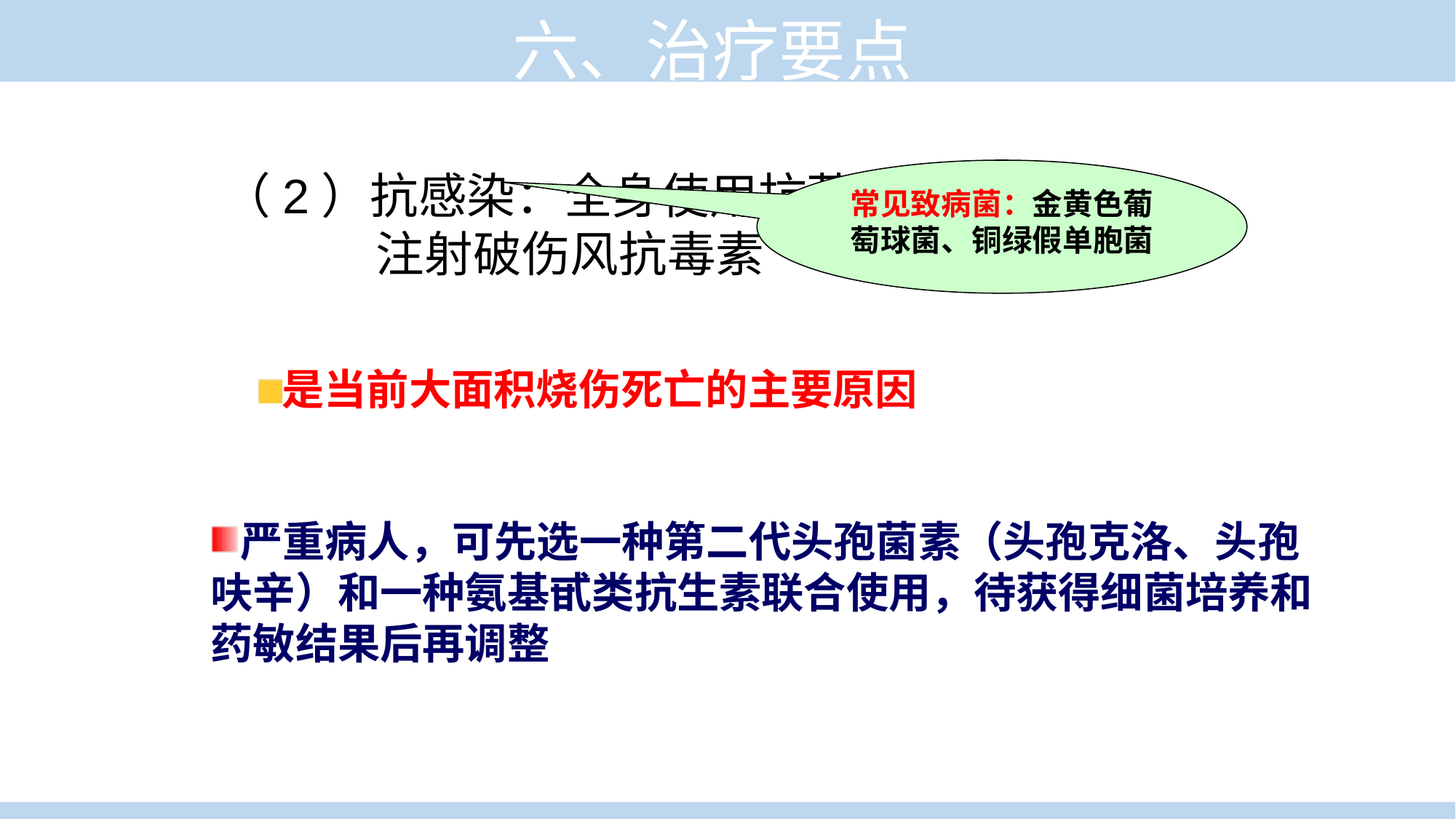

六、治疗要点
（2）抗感染：全身使用抗菌药物
             注射破伤风抗毒素
常见致病菌：金黄色葡萄球菌、铜绿假单胞菌
是当前大面积烧伤死亡的主要原因
严重病人，可先选一种第二代头孢菌素（头孢克洛、头孢呋辛）和一种氨基甙类抗生素联合使用，待获得细菌培养和药敏结果后再调整